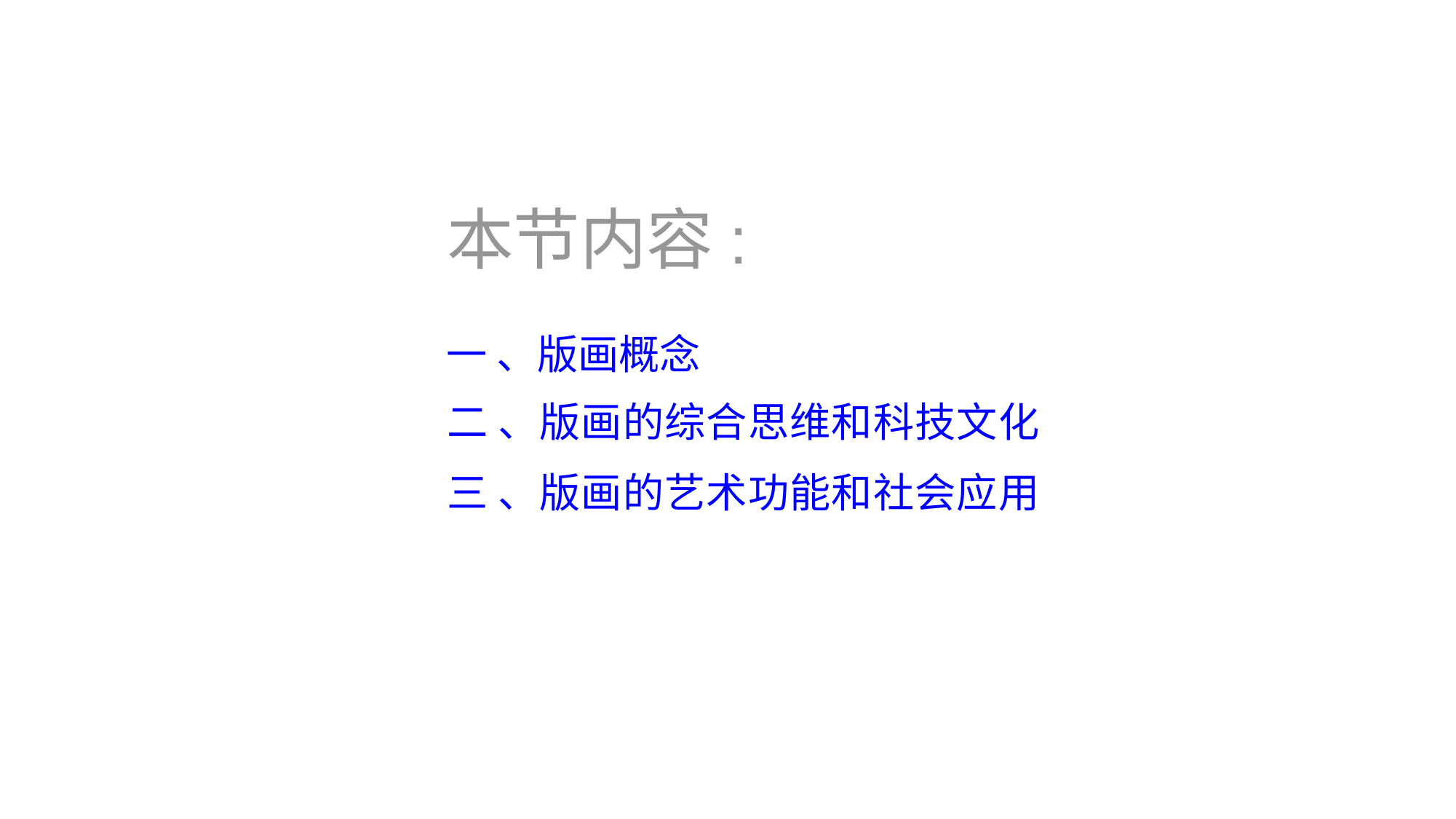

本节内容:

一 、版画概念
二 、版画的综合思维和科技文化
三 、版画的艺术功能和社会应用